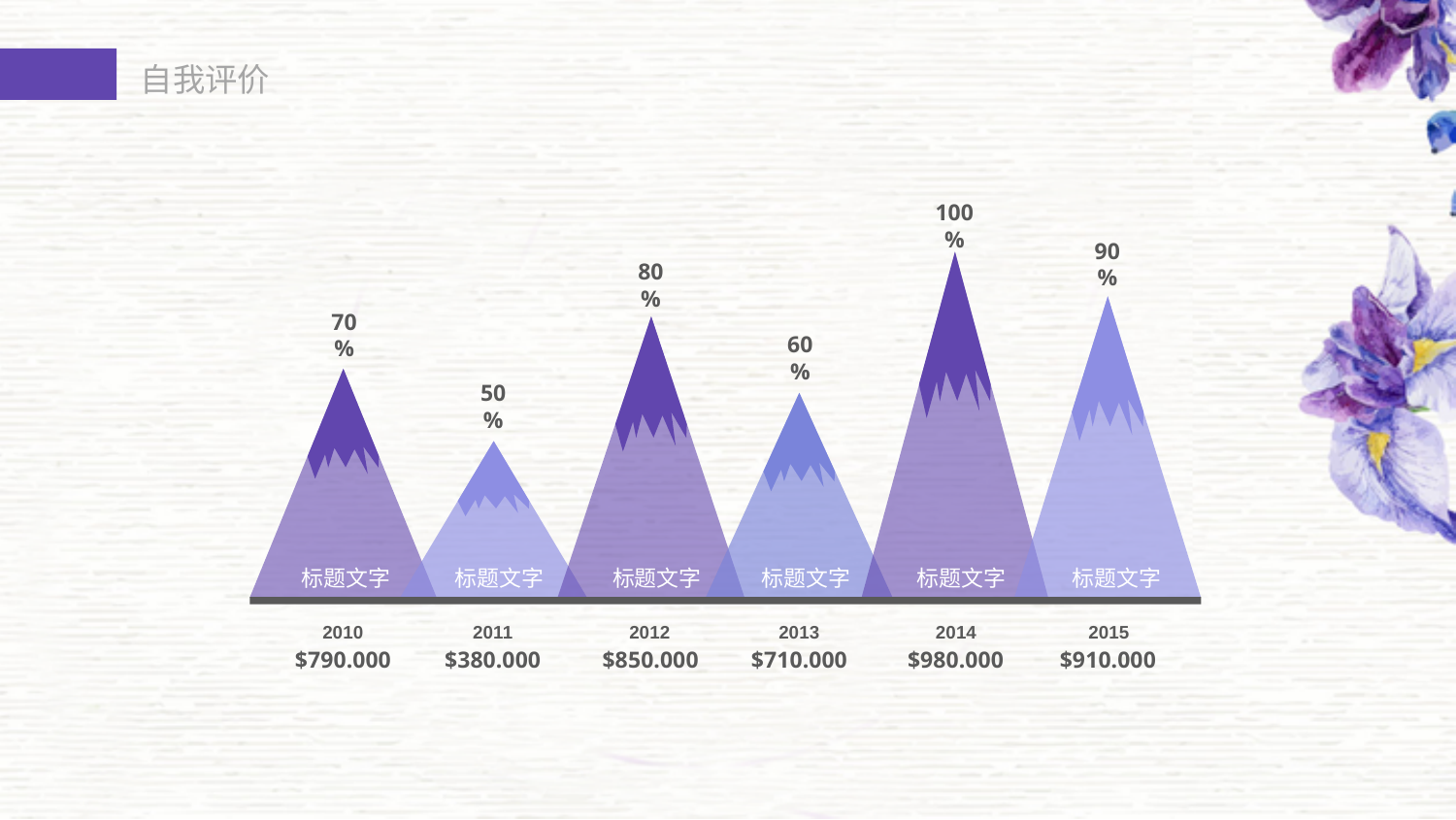

100%
90%

标题文字
80%

标题文字
70%

标题文字
60%

标题文字
50%

标题文字

标题文字

2010
$790.000
2011
$380.000
2012
$850.000
2013
$710.000
2014
$980.000
2015
$910.000